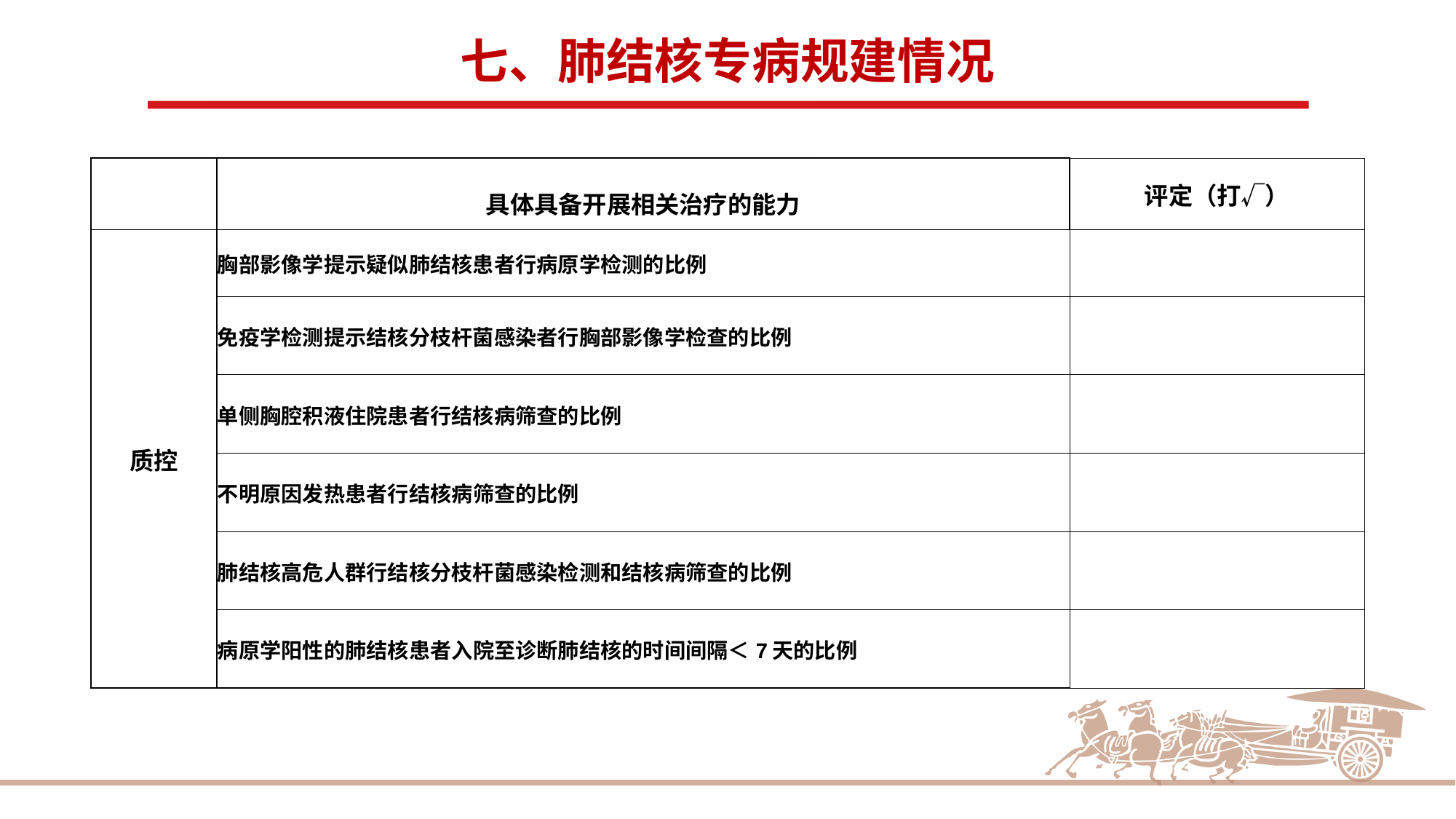

七、肺结核专病规建情况
|  | 具体具备开展相关治疗的能力 | 评定（打√） |
| --- | --- | --- |
| 质控 | 胸部影像学提示疑似肺结核患者行病原学检测的比例 |  |
|  | 免疫学检测提示结核分枝杆菌感染者行胸部影像学检查的比例 |  |
|  | 单侧胸腔积液住院患者行结核病筛查的比例 |  |
|  | 不明原因发热患者行结核病筛查的比例 |  |
|  | 肺结核高危人群行结核分枝杆菌感染检测和结核病筛查的比例 |  |
|  | 病原学阳性的肺结核患者入院至诊断肺结核的时间间隔＜7天的比例 |  |